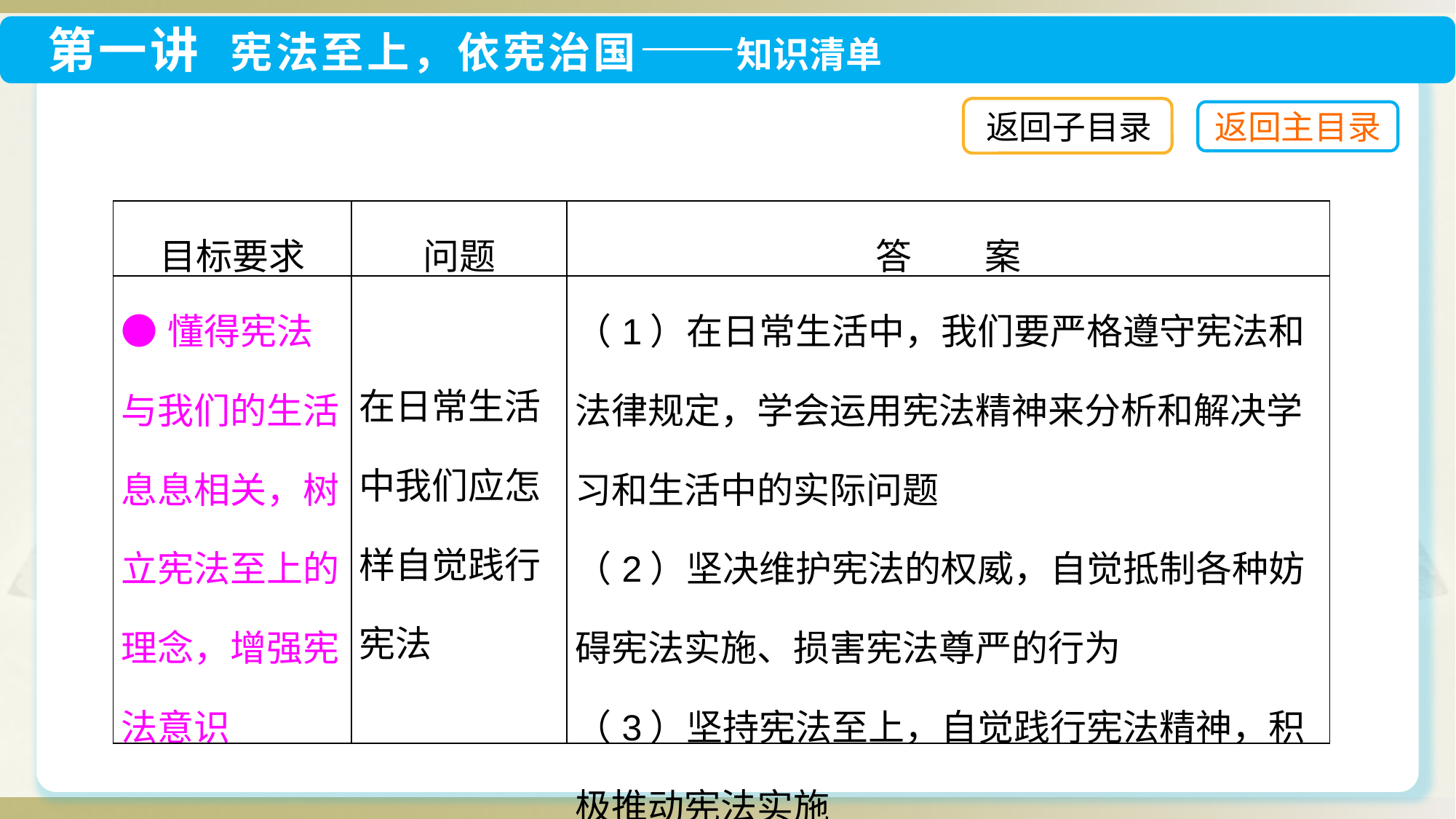

返回子目录
| 目标要求 | 问题 | 答　　案 |
| --- | --- | --- |
| ●懂得宪法与我们的生活息息相关，树立宪法至上的理念，增强宪法意识 | 在日常生活中我们应怎样自觉践行宪法 | （1）在日常生活中，我们要严格遵守宪法和法律规定，学会运用宪法精神来分析和解决学习和生活中的实际问题 （2）坚决维护宪法的权威，自觉抵制各种妨碍宪法实施、损害宪法尊严的行为 （3）坚持宪法至上，自觉践行宪法精神，积极推动宪法实施 |